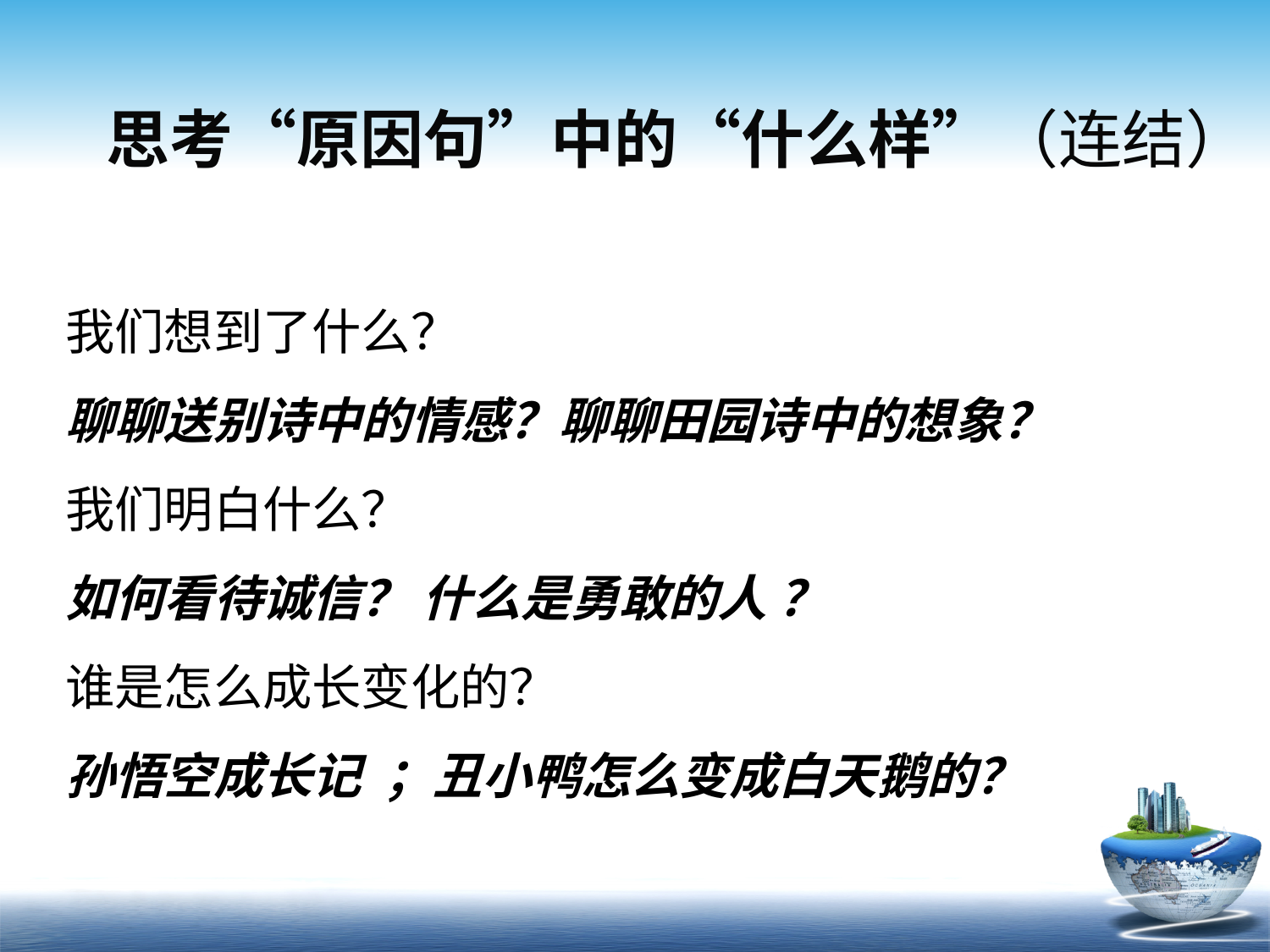

# 思考“原因句”中的“什么样”（连结）
我们想到了什么？
聊聊送别诗中的情感？聊聊田园诗中的想象？
我们明白什么？
如何看待诚信？ 什么是勇敢的人 ？
谁是怎么成长变化的？
孙悟空成长记  ；丑小鸭怎么变成白天鹅的？